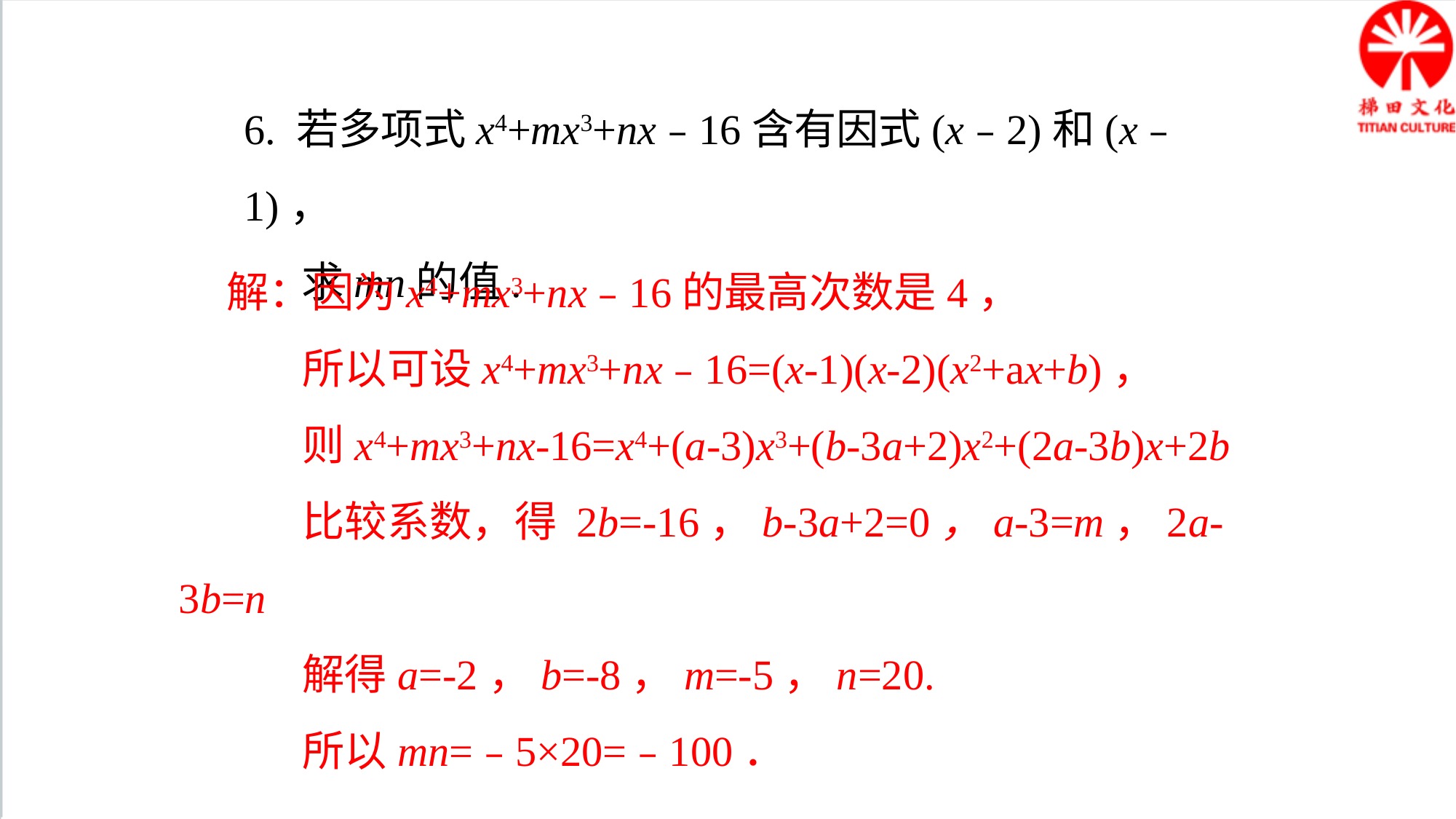

6. 若多项式x4+mx3+nx﹣16含有因式(x﹣2)和(x﹣1)，
     求mn的值.
    解：因为x4+mx3+nx﹣16的最高次数是4，
            所以可设x4+mx3+nx﹣16=(x-1)(x-2)(x2+ax+b)，
            则x4+mx3+nx-16=x4+(a-3)x3+(b-3a+2)x2+(2a-3b)x+2b
            比较系数，得 2b=-16，b-3a+2=0，a-3=m，2a-3b=n
            解得a=-2，b=-8，m=-5，n=20.
            所以mn=﹣5×20=﹣100．